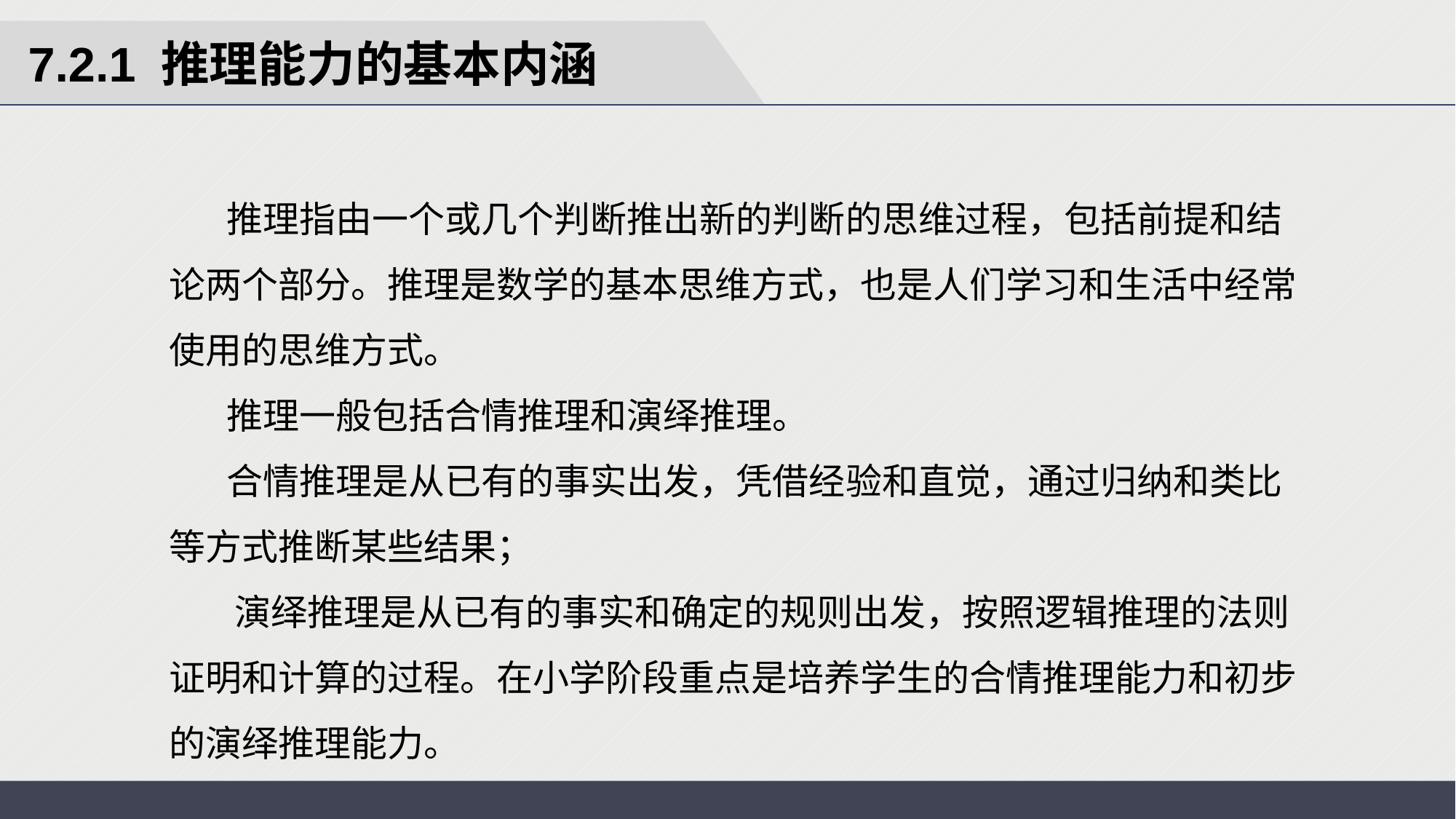

7.2.1 推理能力的基本内涵
      推理指由一个或几个判断推出新的判断的思维过程，包括前提和结论两个部分。推理是数学的基本思维方式，也是人们学习和生活中经常使用的思维方式。
      推理一般包括合情推理和演绎推理。
      合情推理是从已有的事实出发，凭借经验和直觉，通过归纳和类比等方式推断某些结果；
       演绎推理是从已有的事实和确定的规则出发，按照逻辑推理的法则证明和计算的过程。在小学阶段重点是培养学生的合情推理能力和初步的演绎推理能力。